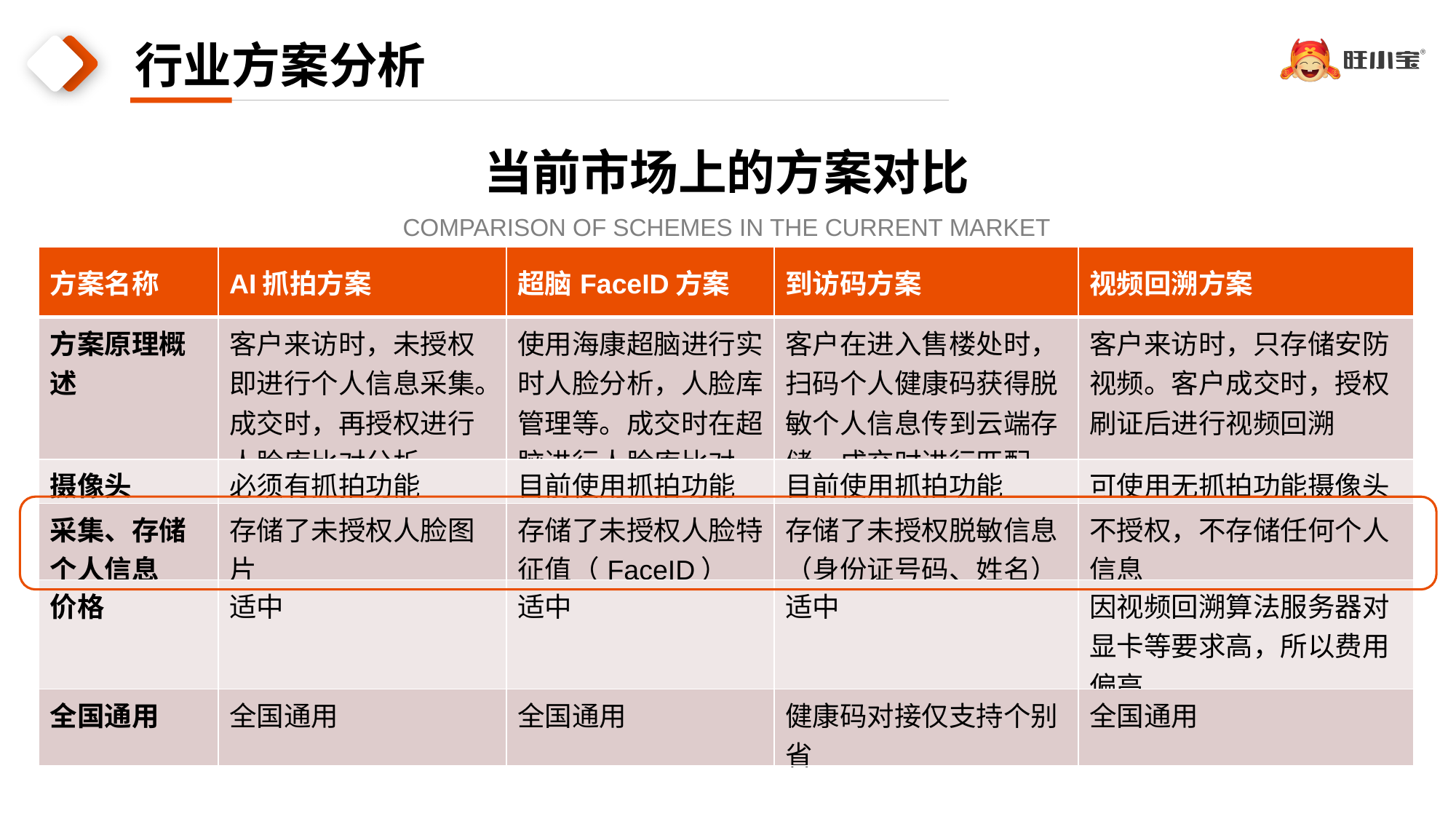

行业方案分析
当前市场上的方案对比
COMPARISON OF SCHEMES IN THE CURRENT MARKET
| 方案名称 | AI抓拍方案 | 超脑FaceID方案 | 到访码方案 | 视频回溯方案 |
| --- | --- | --- | --- | --- |
| 方案原理概述 | 客户来访时，未授权即进行个人信息采集。 成交时，再授权进行人脸库比对分析。 | 使用海康超脑进行实时人脸分析，人脸库管理等。成交时在超脑进行人脸库比对。 | 客户在进入售楼处时，扫码个人健康码获得脱敏个人信息传到云端存储。成交时进行匹配。 | 客户来访时，只存储安防视频。客户成交时，授权刷证后进行视频回溯 |
| 摄像头 | 必须有抓拍功能 | 目前使用抓拍功能 | 目前使用抓拍功能 | 可使用无抓拍功能摄像头 |
| 采集、存储个人信息 | 存储了未授权人脸图片 | 存储了未授权人脸特征值（FaceID） | 存储了未授权脱敏信息（身份证号码、姓名） | 不授权，不存储任何个人信息 |
| 价格 | 适中 | 适中 | 适中 | 因视频回溯算法服务器对显卡等要求高，所以费用偏高 |
| 全国通用 | 全国通用 | 全国通用 | 健康码对接仅支持个别省 | 全国通用 |